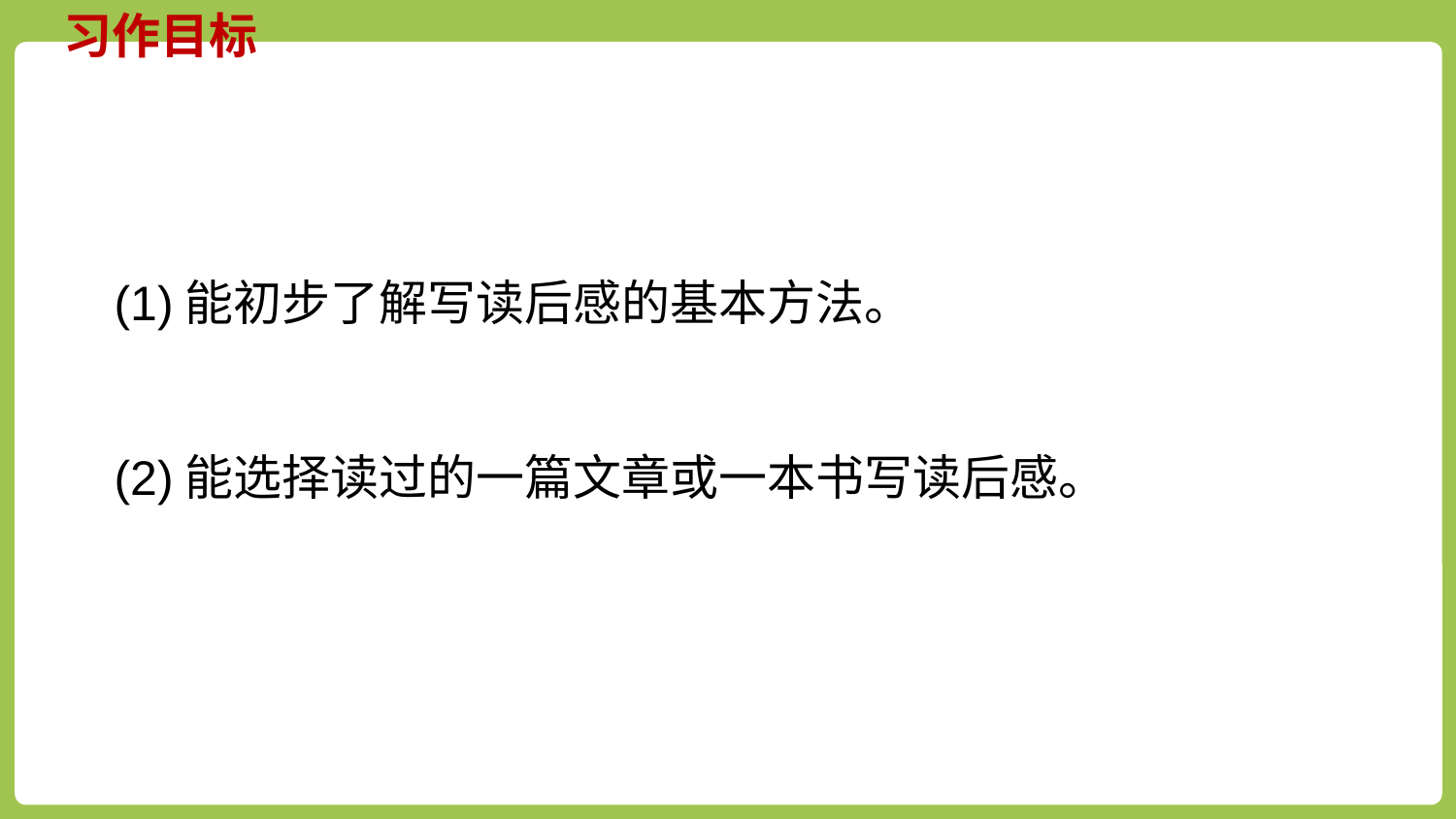

习作目标
(1)能初步了解写读后感的基本方法。

(2)能选择读过的一篇文章或一本书写读后感。